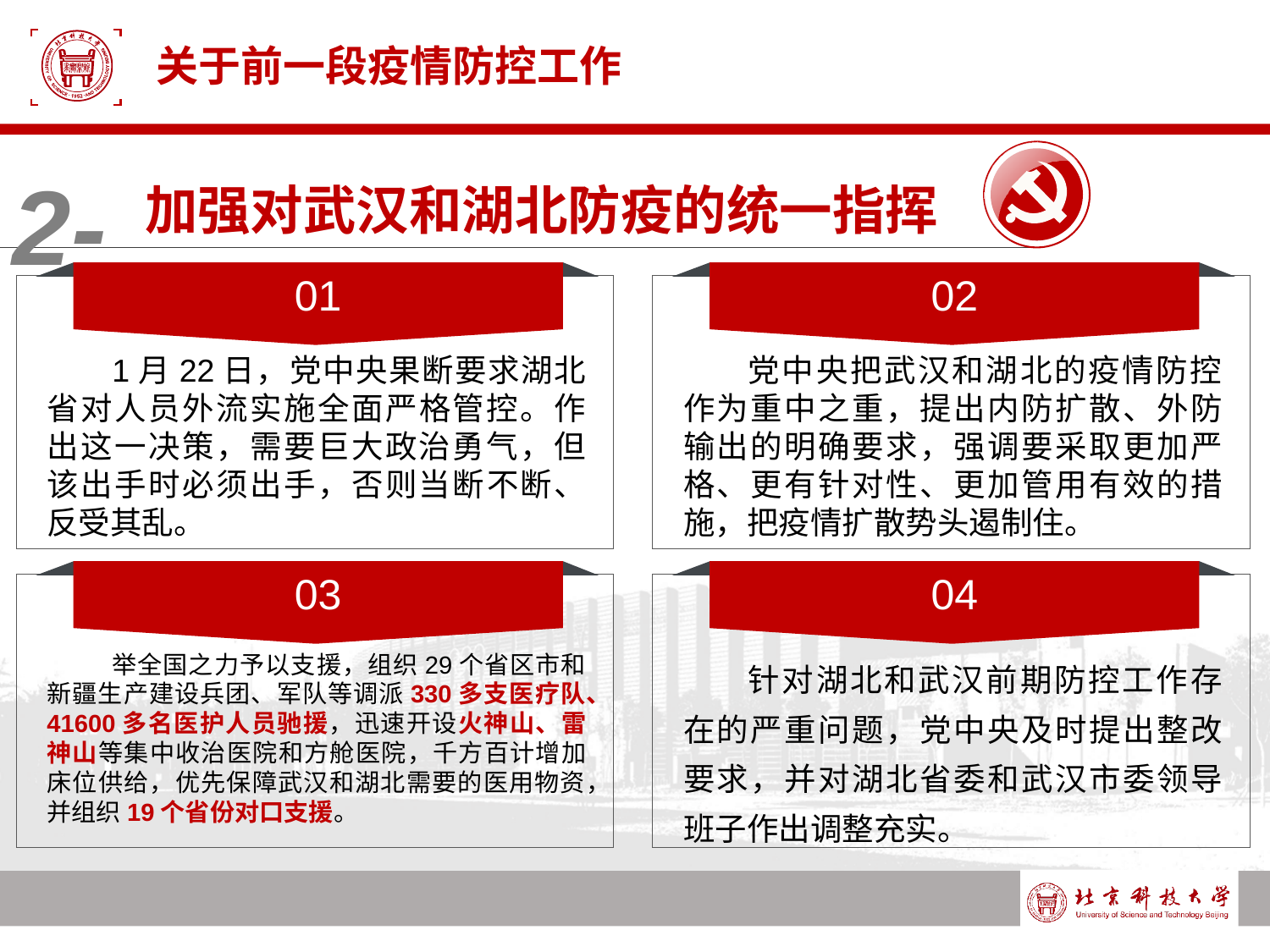

# 关于前一段疫情防控工作
2-

加强对武汉和湖北防疫的统一指挥

01

02

1月22日，党中央果断要求湖北省对人员外流实施全面严格管控。作出这一决策，需要巨大政治勇气，但该出手时必须出手，否则当断不断、反受其乱。
党中央把武汉和湖北的疫情防控作为重中之重，提出内防扩散、外防输出的明确要求，强调要采取更加严格、更有针对性、更加管用有效的措施，把疫情扩散势头遏制住。

03

04

举全国之力予以支援，组织29个省区市和新疆生产建设兵团、军队等调派330多支医疗队、41600多名医护人员驰援，迅速开设火神山、雷神山等集中收治医院和方舱医院，千方百计增加床位供给，优先保障武汉和湖北需要的医用物资，并组织19个省份对口支援。
针对湖北和武汉前期防控工作存在的严重问题，党中央及时提出整改要求，并对湖北省委和武汉市委领导班子作出调整充实。